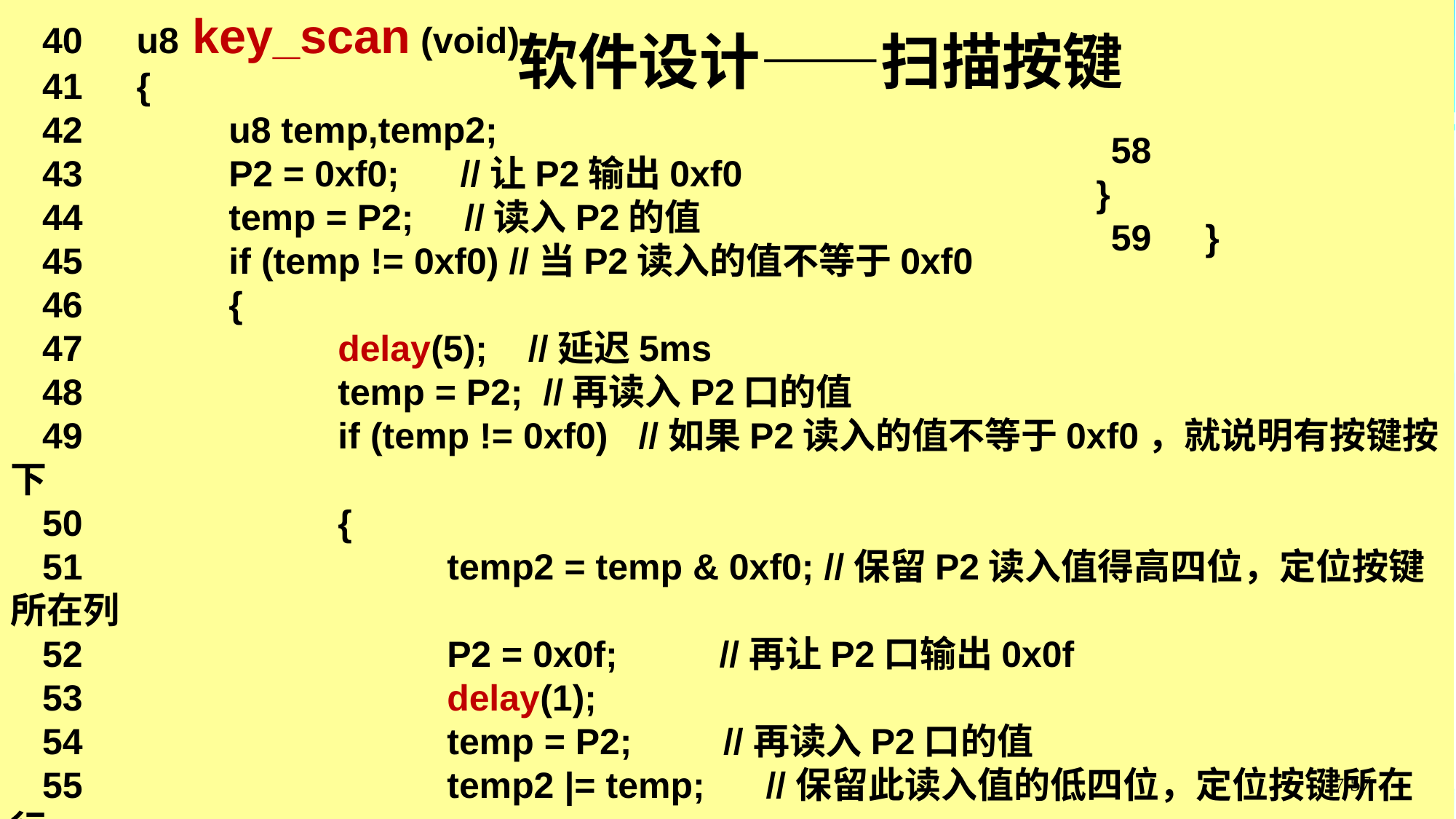

40　u8 key_scan (void)
41　{
42　	u8 temp,temp2;
43　	P2 = 0xf0;      //让P2输出0xf0
44　	temp = P2;     //读入P2的值
45　	if (temp != 0xf0) //当P2读入的值不等于0xf0
46　	{
47　		delay(5);    //延迟5ms
48　		temp = P2;  //再读入P2口的值
49　		if (temp != 0xf0)   //如果P2读入的值不等于0xf0，就说明有按键按下
50　		{
51　			temp2 = temp & 0xf0; //保留P2读入值得高四位，定位按键所在列
52　			P2 = 0x0f;          //再让P2口输出0x0f
53　			delay(1);
54　			temp = P2;         //再读入P2口的值
55　			temp2 |= temp;      //保留此读入值的低四位，定位按键所在行
56　			return temp2;
57　		}
软件设计——扫描按键
58　	      }
59　}
17/57